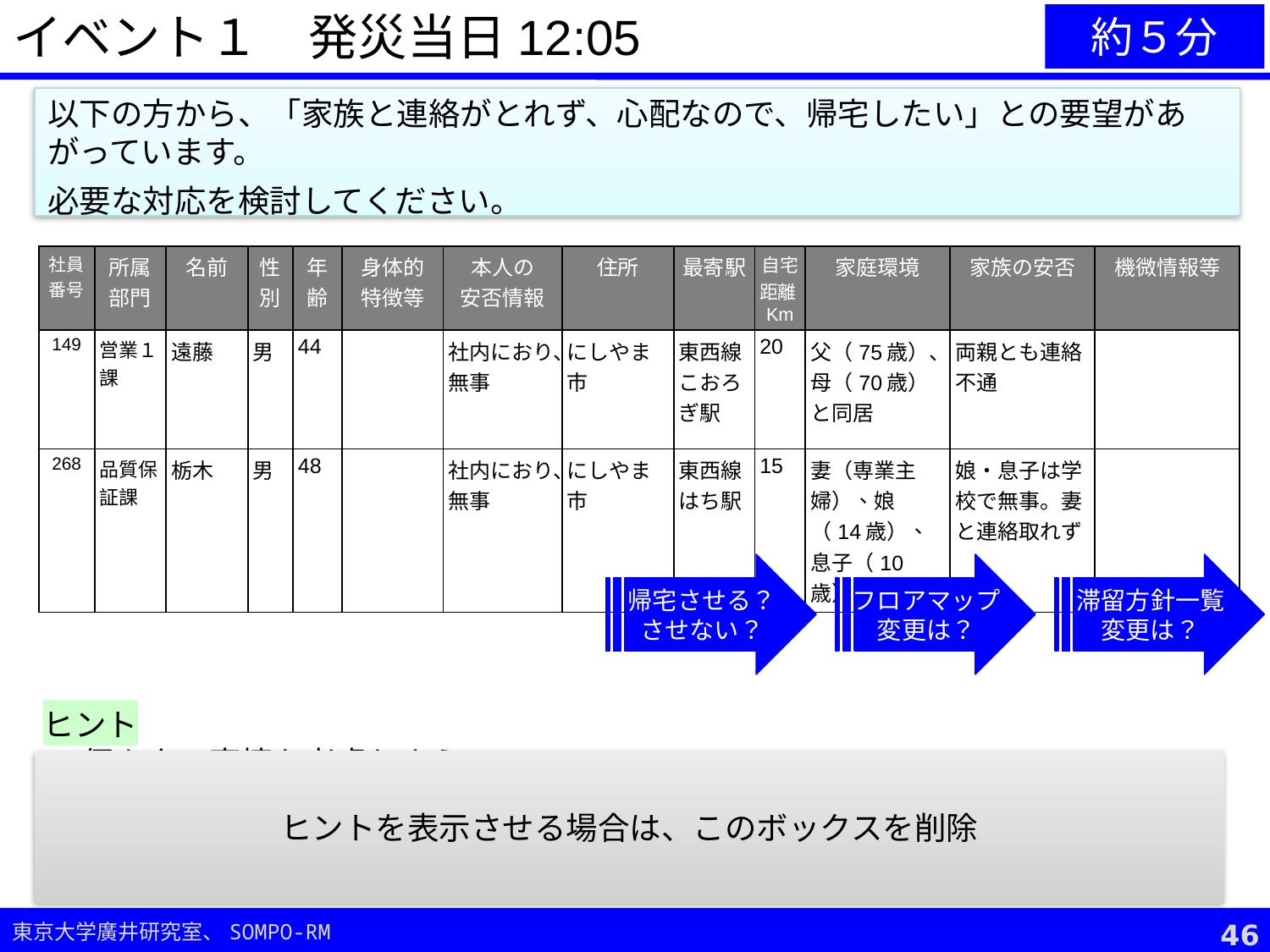

イベント１　発災当日12:05
約５分
以下の方から、「家族と連絡がとれず、心配なので、帰宅したい」との要望があがっています。
必要な対応を検討してください。
| 社員 番号 | 所属部門 | 名前 | 性別 | 年齢 | 身体的 特徴等 | 本人の 安否情報 | 住所 | 最寄駅 | 自宅距離Km | 家庭環境 | 家族の安否 | 機微情報等 |
| --- | --- | --- | --- | --- | --- | --- | --- | --- | --- | --- | --- | --- |
| 149 | 営業１課 | 遠藤 | 男 | 44 |  | 社内におり、無事 | にしやま市 | 東西線こおろぎ駅 | 20 | 父（75歳）、母（70歳）と同居 | 両親とも連絡不通 |  |
| 268 | 品質保証課 | 栃木 | 男 | 48 |  | 社内におり、無事 | にしやま市 | 東西線はち駅 | 15 | 妻（専業主婦）、娘（14歳）、息子（10歳） | 娘・息子は学校で無事。妻と連絡取れず |  |
帰宅させる？
させない？
フロアマップ
変更は？
滞留方針一覧
変更は？
ヒント
個々人の事情も考慮しよう。
帰宅させる場合に、伝達しておくべき事項は？（帰宅後の報告は？明日以降はどうしたらいい？、安全に関する情報は？）
日頃から、家族との安否確認について、複数の手段を決めておくことが重要。
ヒントを表示させる場合は、このボックスを削除
46